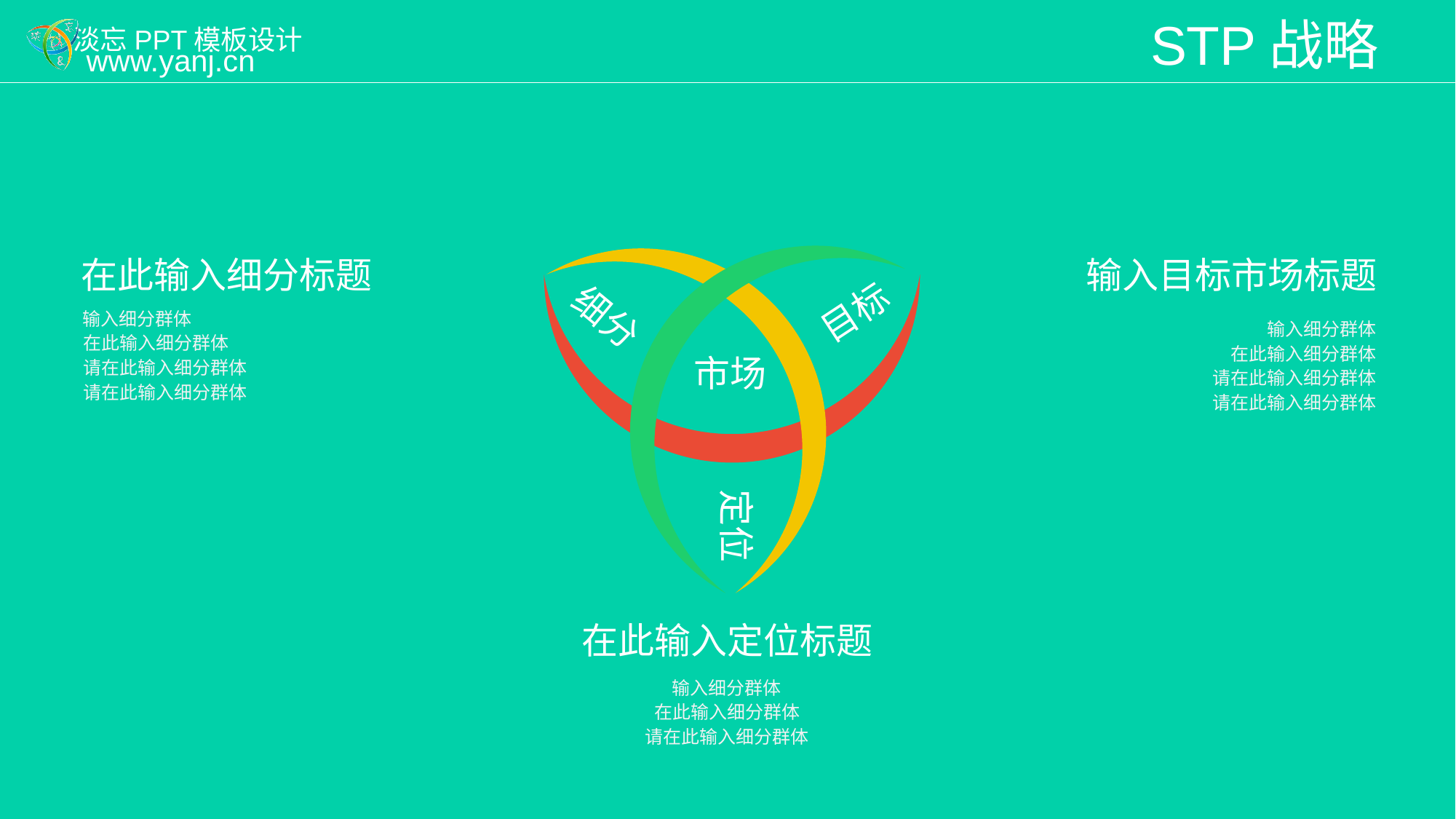

STP战略

目标
细分
市场
定位
在此输入细分标题
输入目标市场标题
输入细分群体
输入细分群体
在此输入细分群体
在此输入细分群体
请在此输入细分群体
请在此输入细分群体
请在此输入细分群体
请在此输入细分群体
在此输入定位标题
输入细分群体
在此输入细分群体
请在此输入细分群体